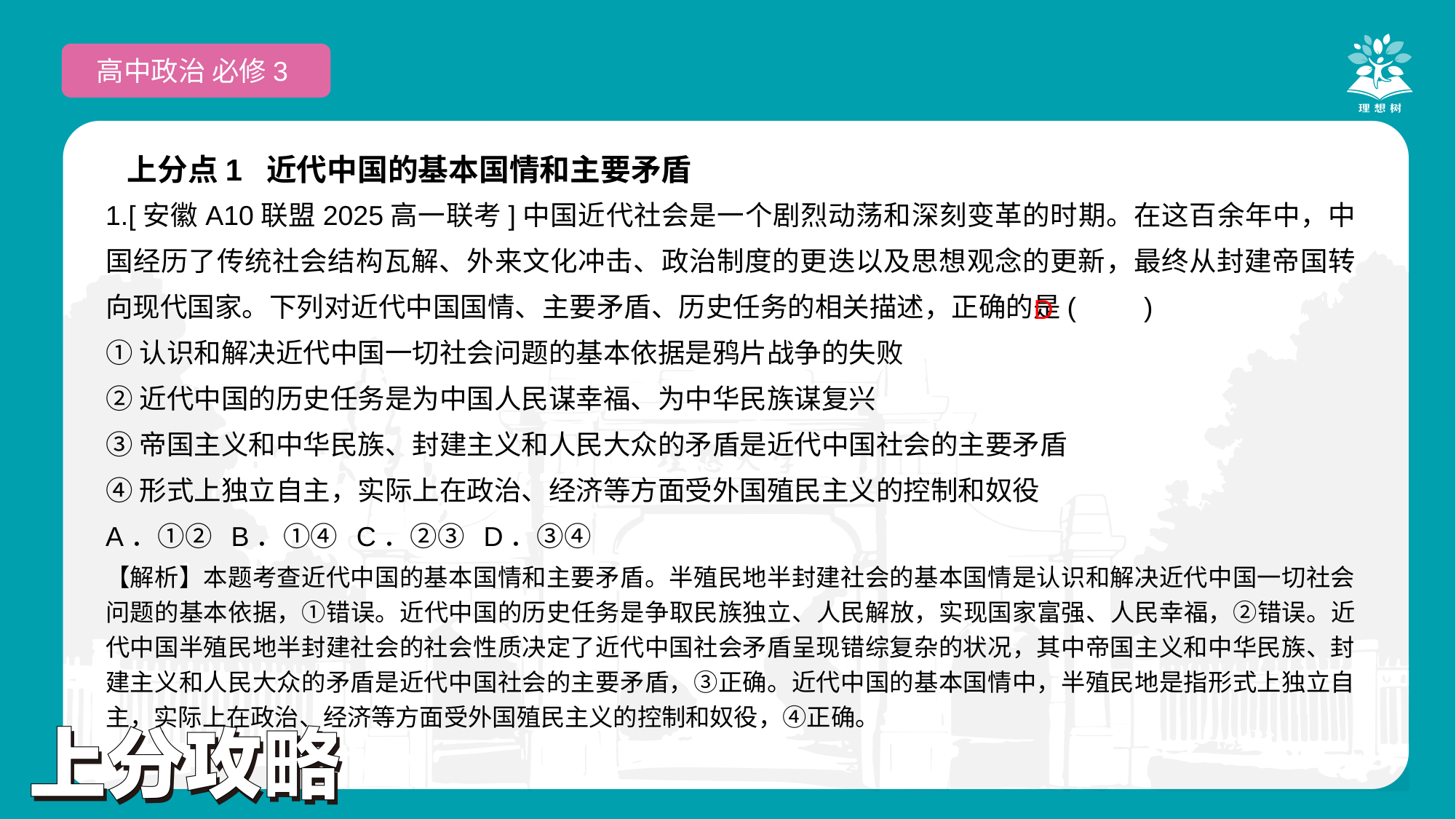

高中政治 必修3
上分点1  近代中国的基本国情和主要矛盾
1.[安徽A10联盟2025高一联考]中国近代社会是一个剧烈动荡和深刻变革的时期。在这百余年中，中国经历了传统社会结构瓦解、外来文化冲击、政治制度的更迭以及思想观念的更新，最终从封建帝国转向现代国家。下列对近代中国国情、主要矛盾、历史任务的相关描述，正确的是(　　)
①认识和解决近代中国一切社会问题的基本依据是鸦片战争的失败
②近代中国的历史任务是为中国人民谋幸福、为中华民族谋复兴
③帝国主义和中华民族、封建主义和人民大众的矛盾是近代中国社会的主要矛盾
④形式上独立自主，实际上在政治、经济等方面受外国殖民主义的控制和奴役
A．①②  B．①④  C．②③  D．③④
 D
【解析】本题考查近代中国的基本国情和主要矛盾。半殖民地半封建社会的基本国情是认识和解决近代中国一切社会问题的基本依据，①错误。近代中国的历史任务是争取民族独立、人民解放，实现国家富强、人民幸福，②错误。近代中国半殖民地半封建社会的社会性质决定了近代中国社会矛盾呈现错综复杂的状况，其中帝国主义和中华民族、封建主义和人民大众的矛盾是近代中国社会的主要矛盾，③正确。近代中国的基本国情中，半殖民地是指形式上独立自主，实际上在政治、经济等方面受外国殖民主义的控制和奴役，④正确。